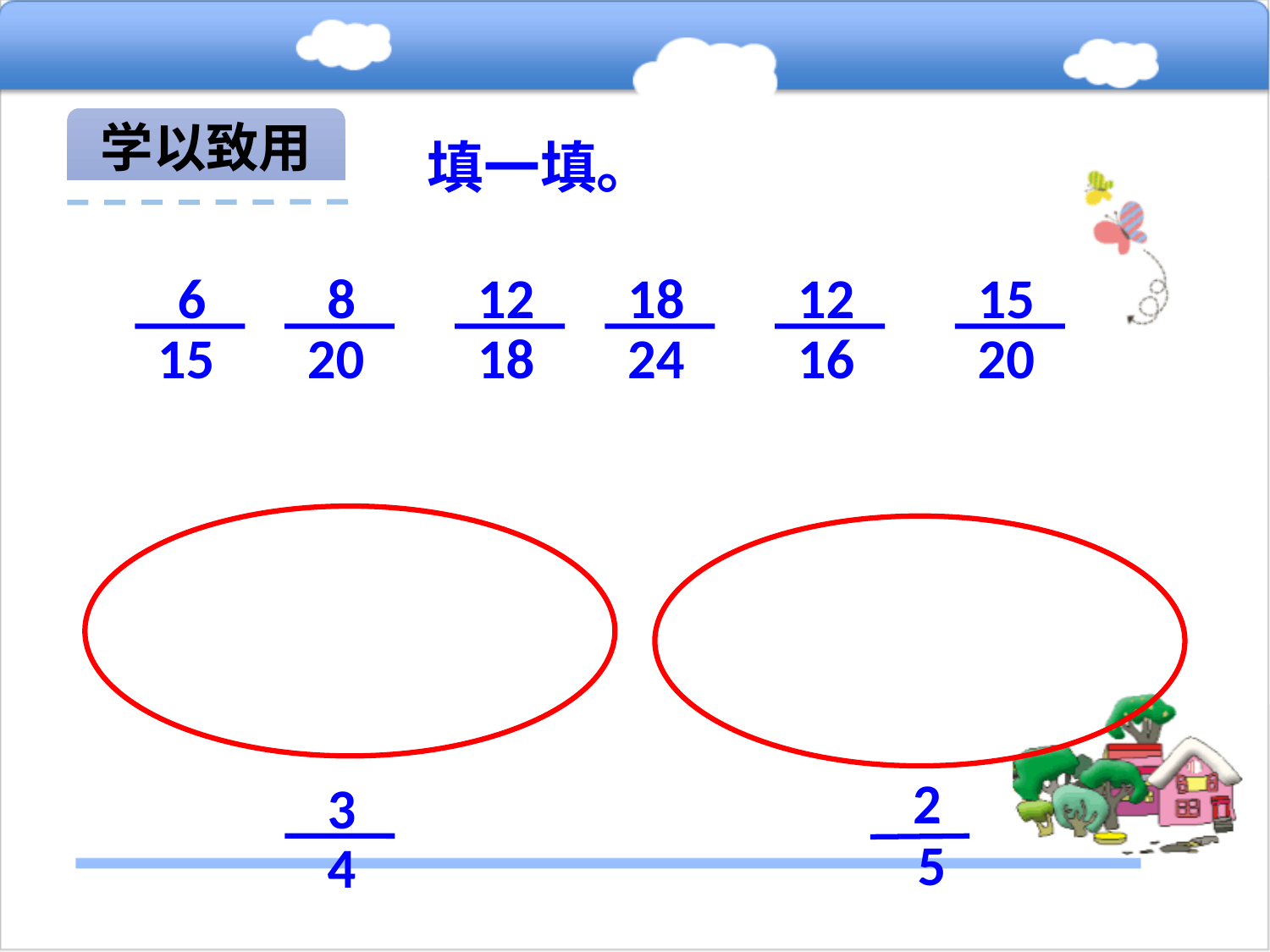

学以致用
填一填。
6
15

8
20

12
18

18
24

12
16

15
20

2
3
5
4